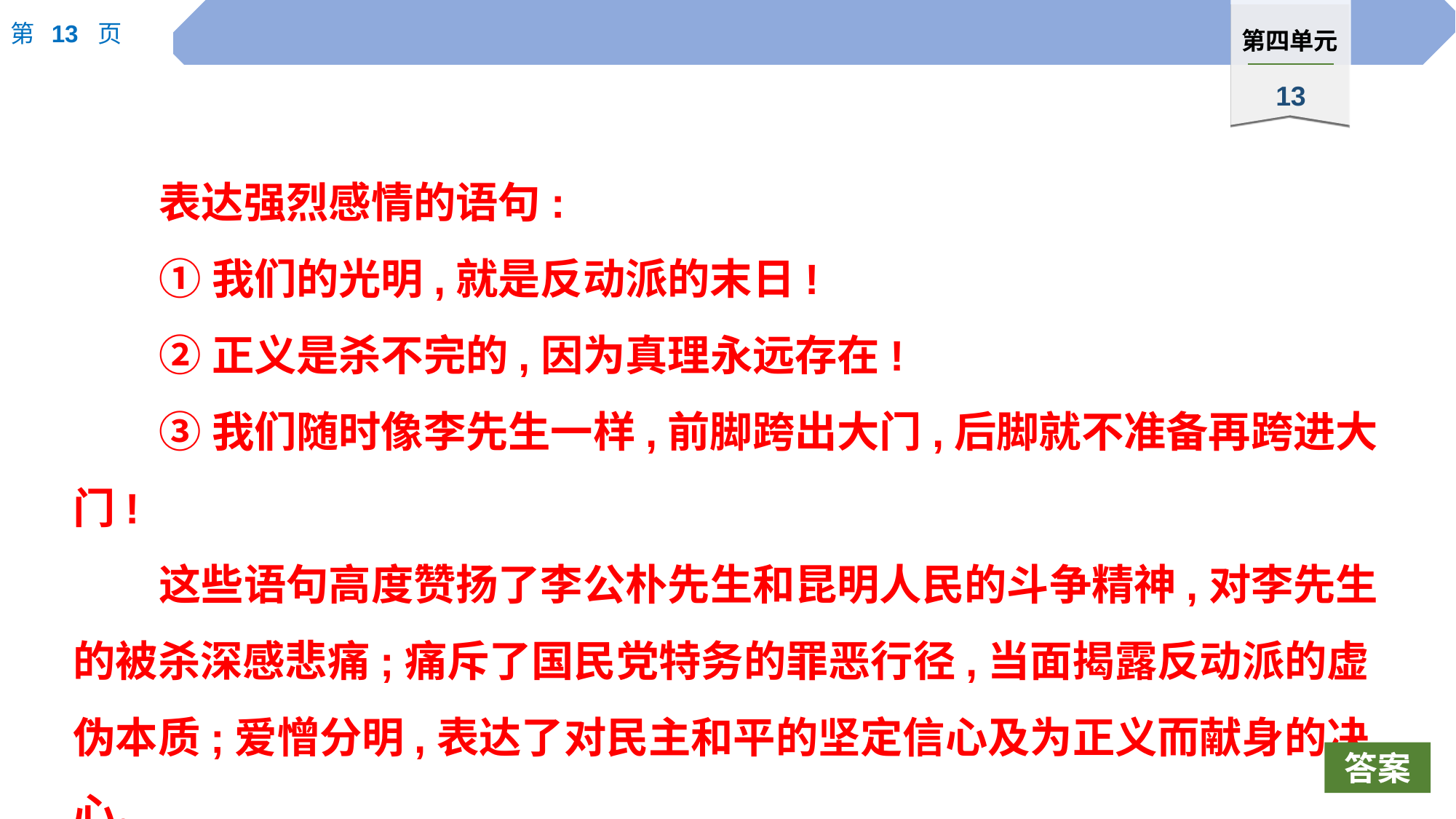

表达强烈感情的语句:
①我们的光明,就是反动派的末日!
②正义是杀不完的,因为真理永远存在!
③我们随时像李先生一样,前脚跨出大门,后脚就不准备再跨进大门!
这些语句高度赞扬了李公朴先生和昆明人民的斗争精神,对李先生的被杀深感悲痛;痛斥了国民党特务的罪恶行径,当面揭露反动派的虚伪本质;爱憎分明,表达了对民主和平的坚定信心及为正义而献身的决心。
答案